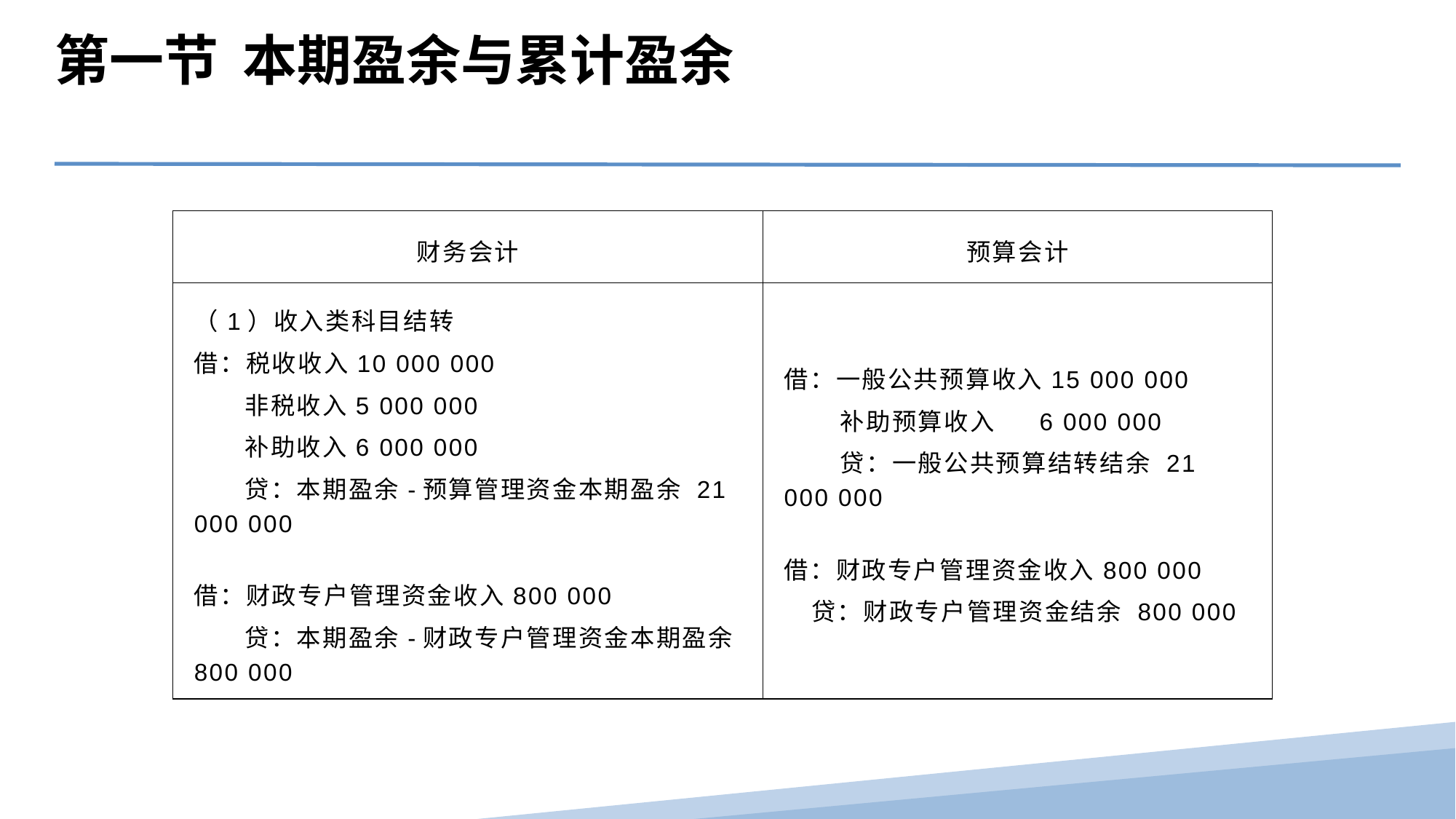

第一节  本期盈余与累计盈余
| 财务会计 | 预算会计 |
| --- | --- |
| （1）收入类科目结转 借：税收收入10 000 000 非税收入5 000 000 补助收入6 000 000 贷：本期盈余-预算管理资金本期盈余 21 000 000 借：财政专户管理资金收入800 000 贷：本期盈余-财政专户管理资金本期盈余 800 000 | 借：一般公共预算收入15 000 000 补助预算收入 6 000 000 贷：一般公共预算结转结余 21 000 000   借：财政专户管理资金收入800 000 贷：财政专户管理资金结余 800 000 |